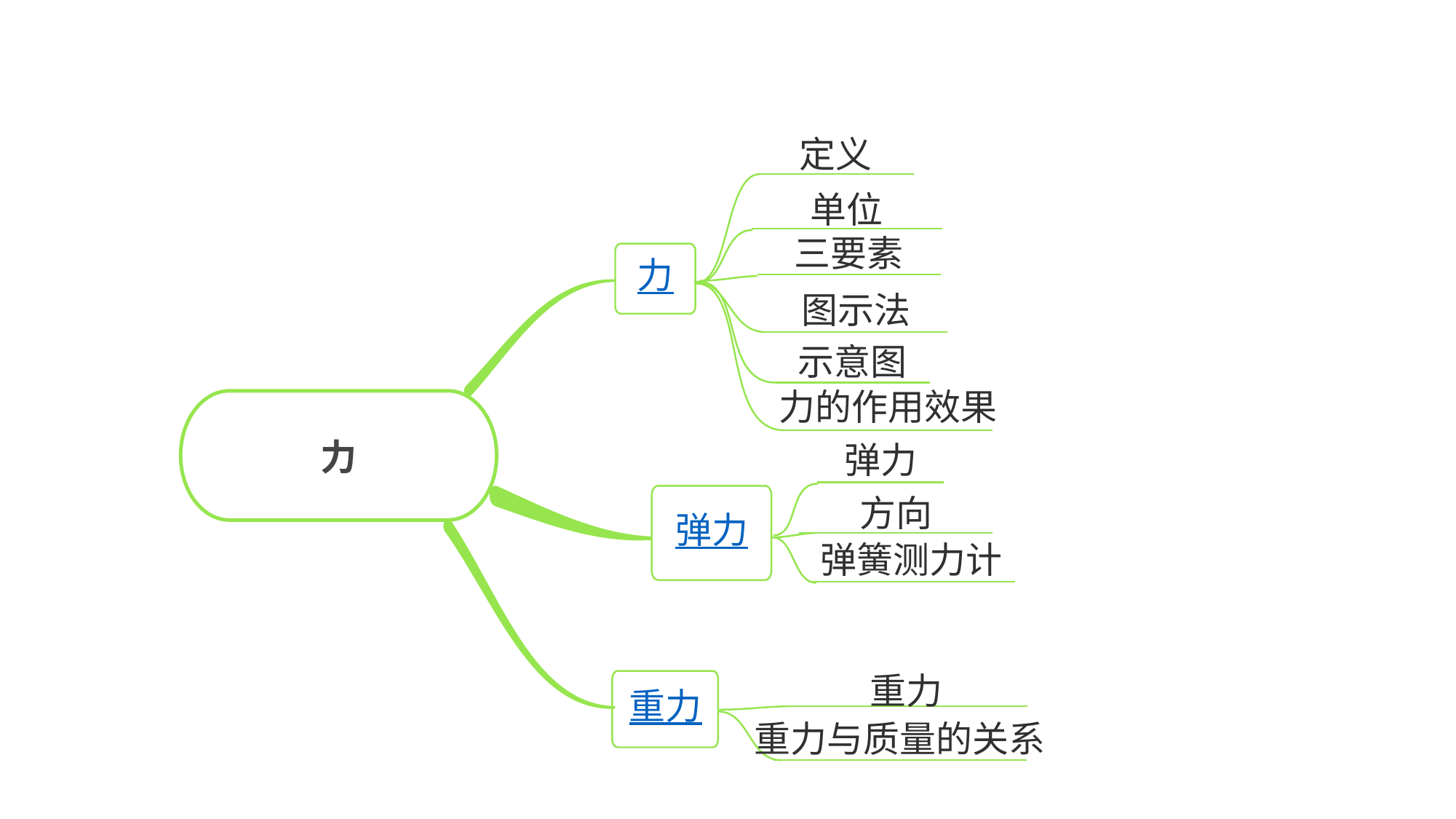

定义

单位

三要素

力

图示法

示意图

力的作用效果
力
弹力

弹力

方向

弹簧测力计

重力
重力

重力与质量的关系